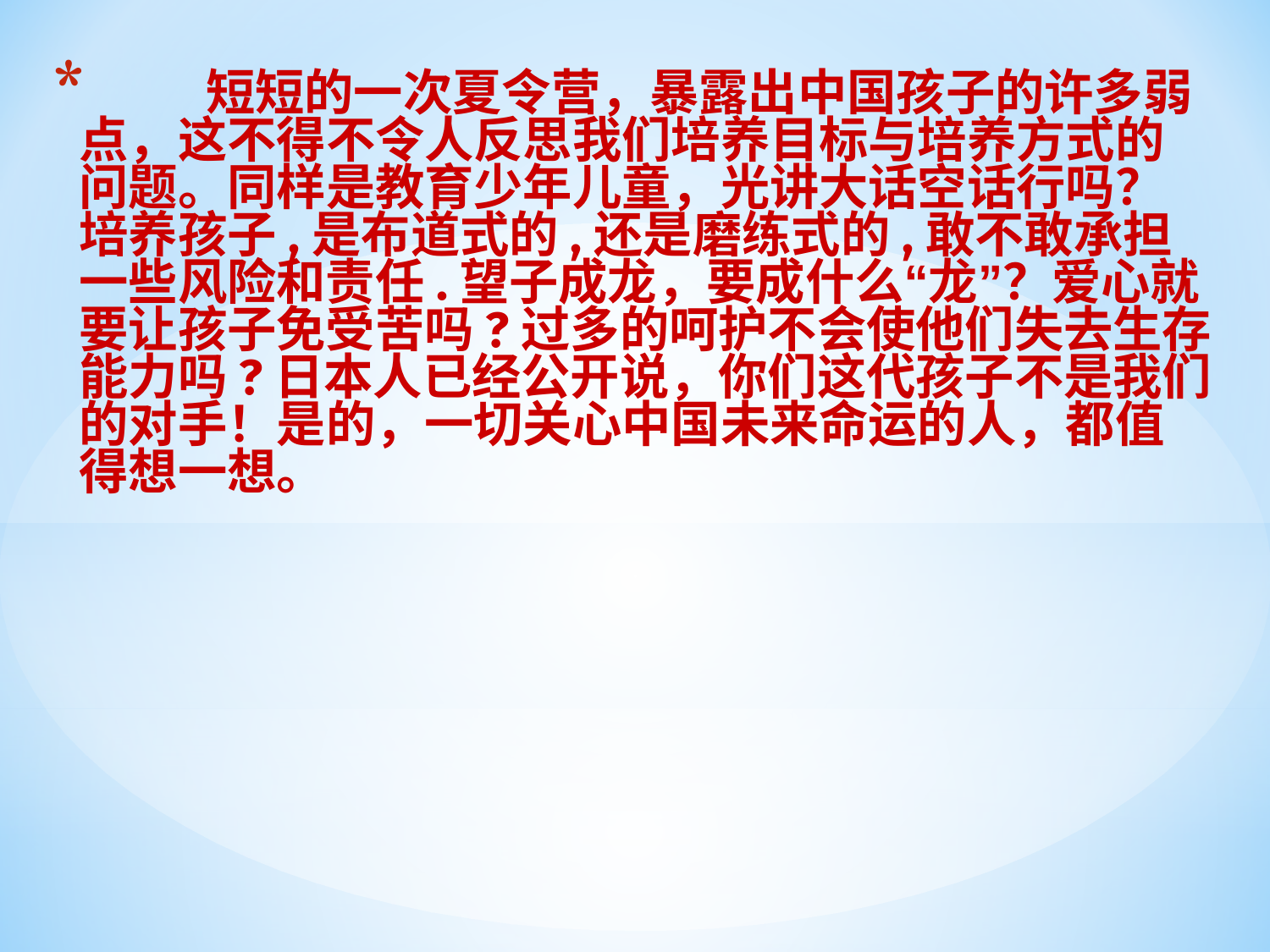

短短的一次夏令营，暴露出中国孩子的许多弱点，这不得不令人反思我们培养目标与培养方式的问题。同样是教育少年儿童，光讲大话空话行吗？培养孩子,是布道式的,还是磨练式的,敢不敢承担一些风险和责任.望子成龙，要成什么“龙”？爱心就要让孩子免受苦吗?过多的呵护不会使他们失去生存能力吗?日本人已经公开说，你们这代孩子不是我们的对手！是的，一切关心中国未来命运的人，都值得想一想。